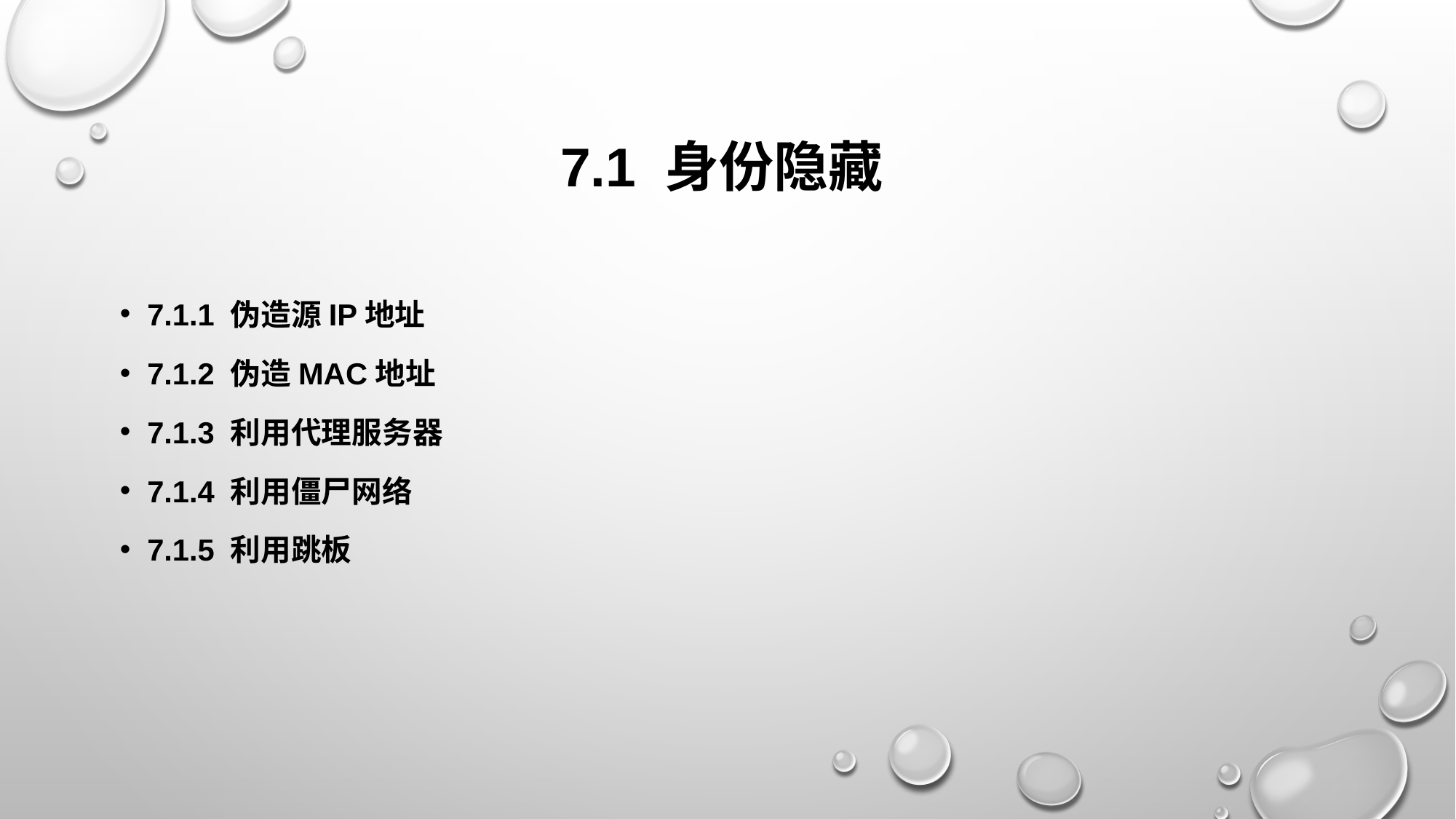

# 7.1 身份隐藏
7.1.1 伪造源IP地址
7.1.2 伪造MAC地址
7.1.3 利用代理服务器
7.1.4 利用僵尸网络
7.1.5 利用跳板